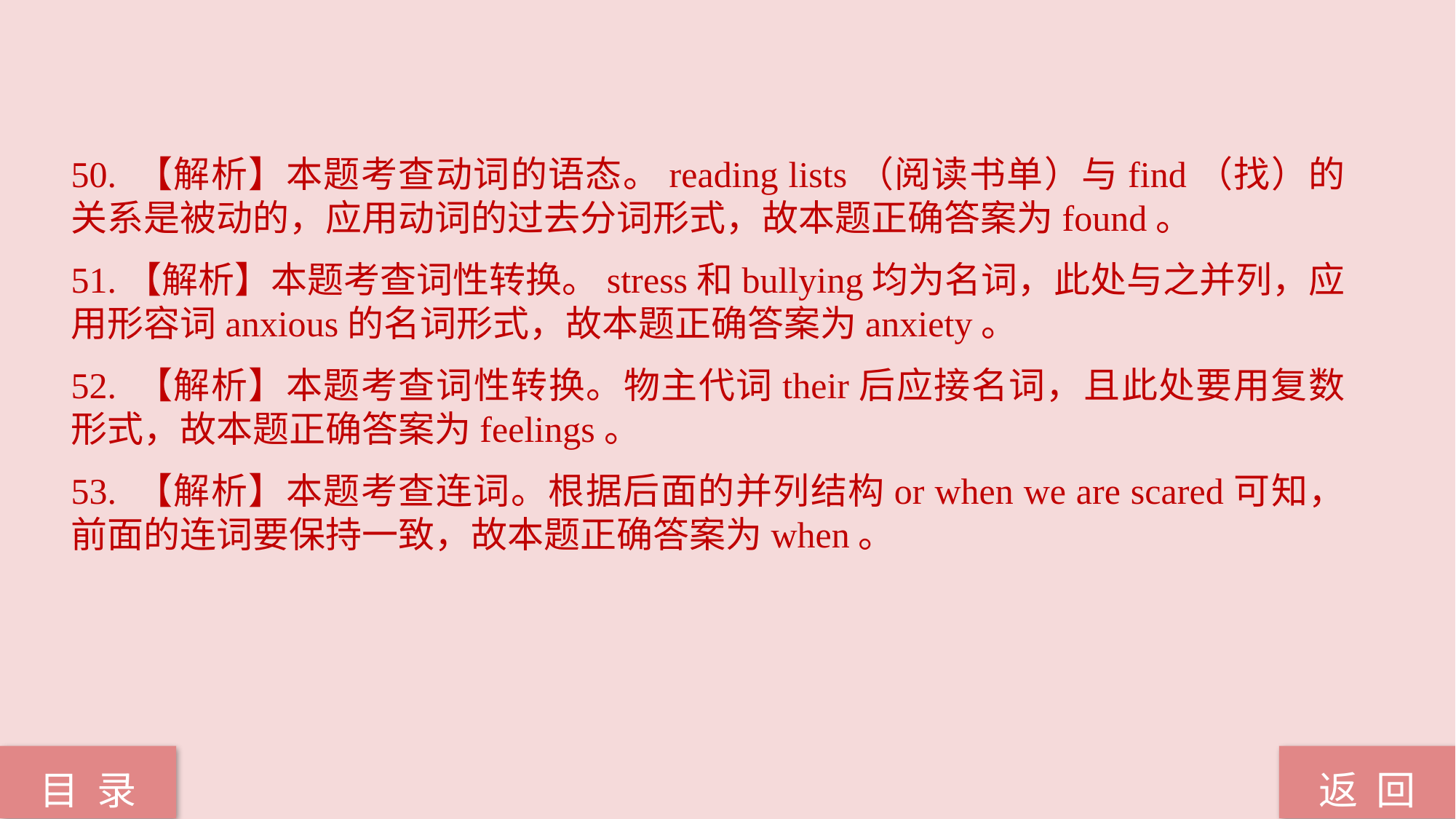

50. 【解析】本题考查动词的语态。reading lists（阅读书单）与find（找）的关系是被动的，应用动词的过去分词形式，故本题正确答案为found。
51.【解析】本题考查词性转换。stress和bullying均为名词，此处与之并列，应用形容词anxious的名词形式，故本题正确答案为anxiety。
52. 【解析】本题考查词性转换。物主代词their后应接名词，且此处要用复数形式，故本题正确答案为feelings。
53. 【解析】本题考查连词。根据后面的并列结构or when we are scared可知，前面的连词要保持一致，故本题正确答案为when。
返  回